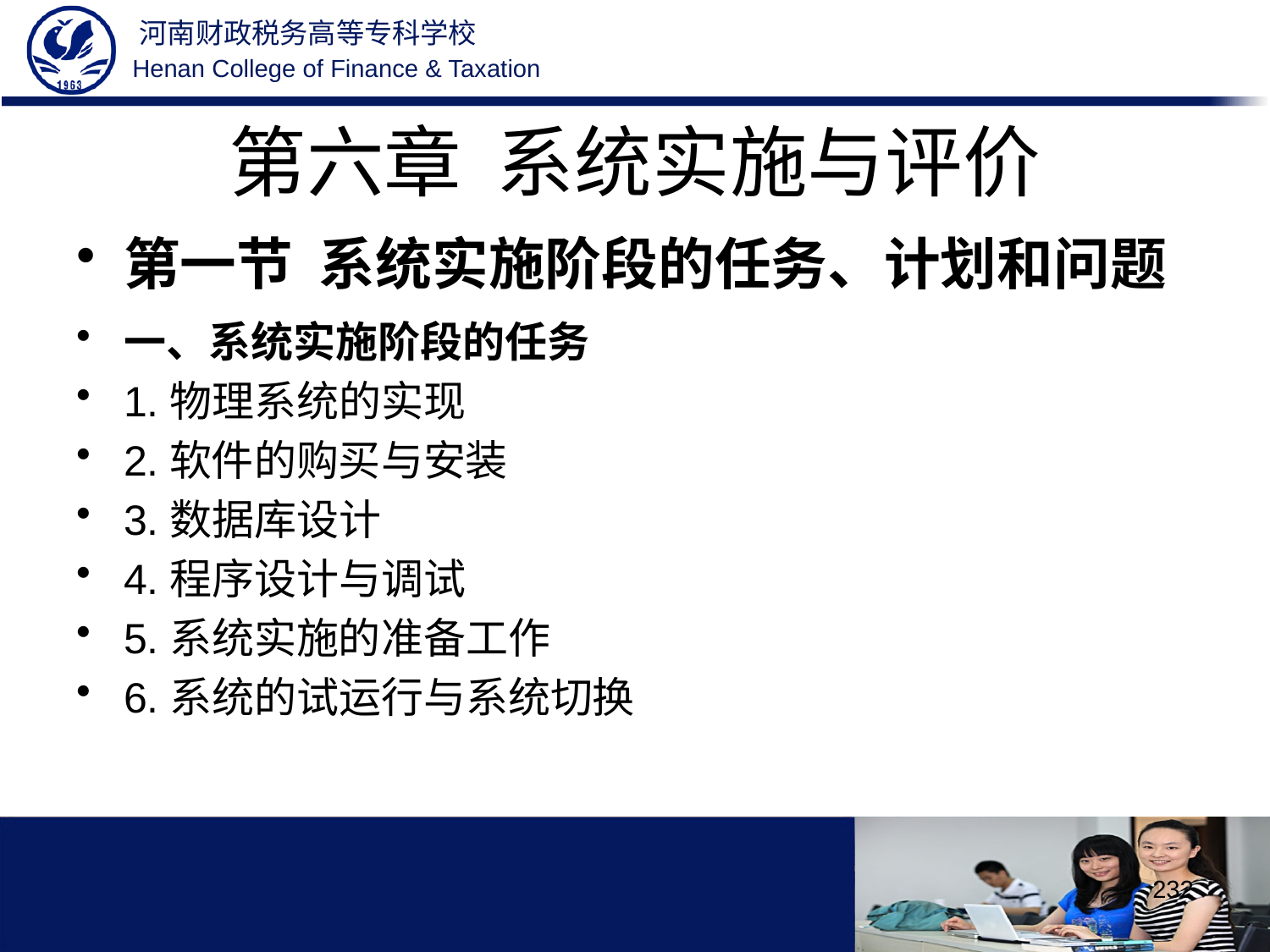

# 第六章  系统实施与评价
第一节  系统实施阶段的任务、计划和问题
一、系统实施阶段的任务
1.物理系统的实现
2.软件的购买与安装
3.数据库设计
4.程序设计与调试
5.系统实施的准备工作
6.系统的试运行与系统切换

232